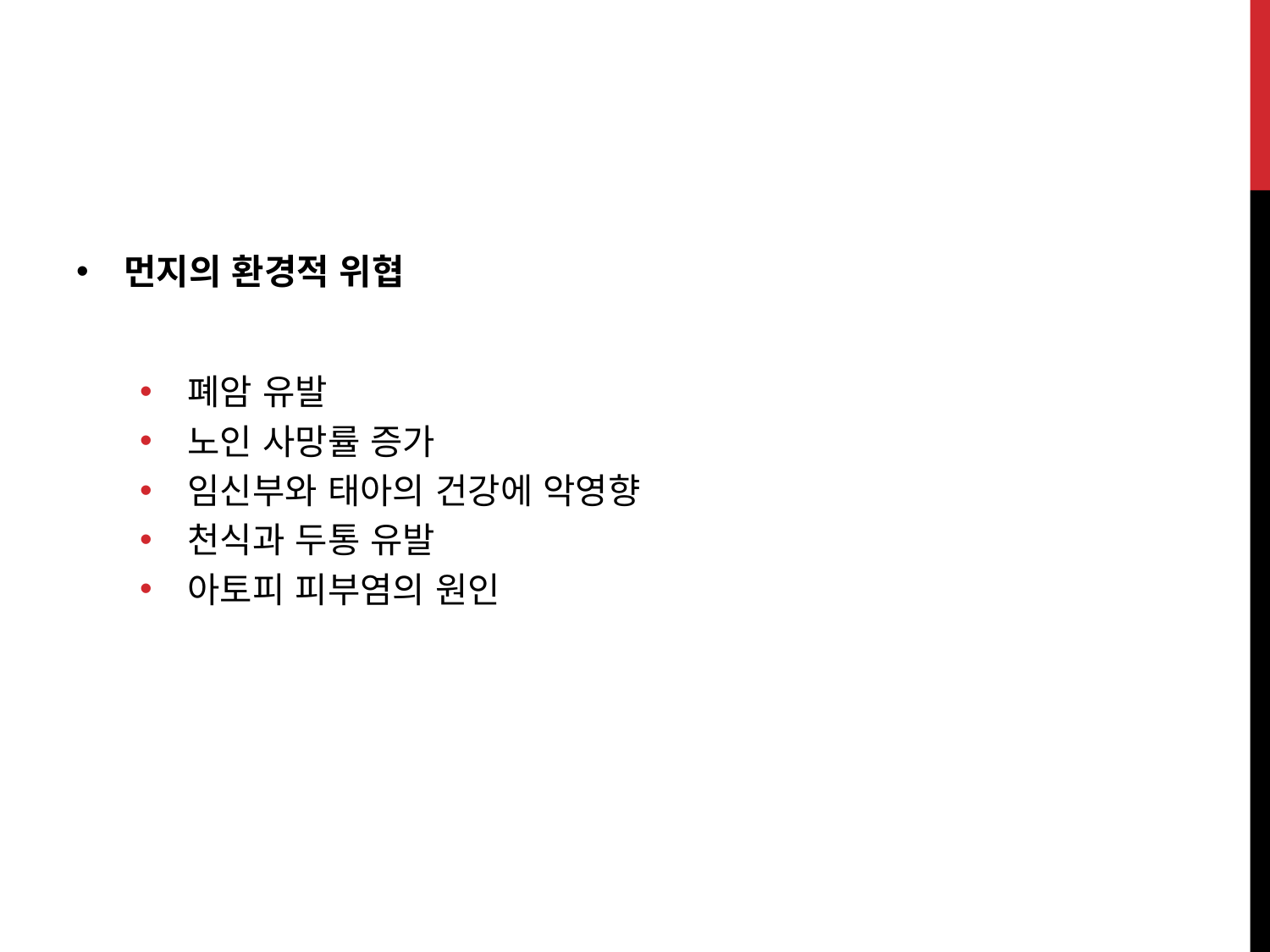

먼지의 환경적 위협

폐암 유발
노인 사망률 증가
임신부와 태아의 건강에 악영향
천식과 두통 유발
아토피 피부염의 원인